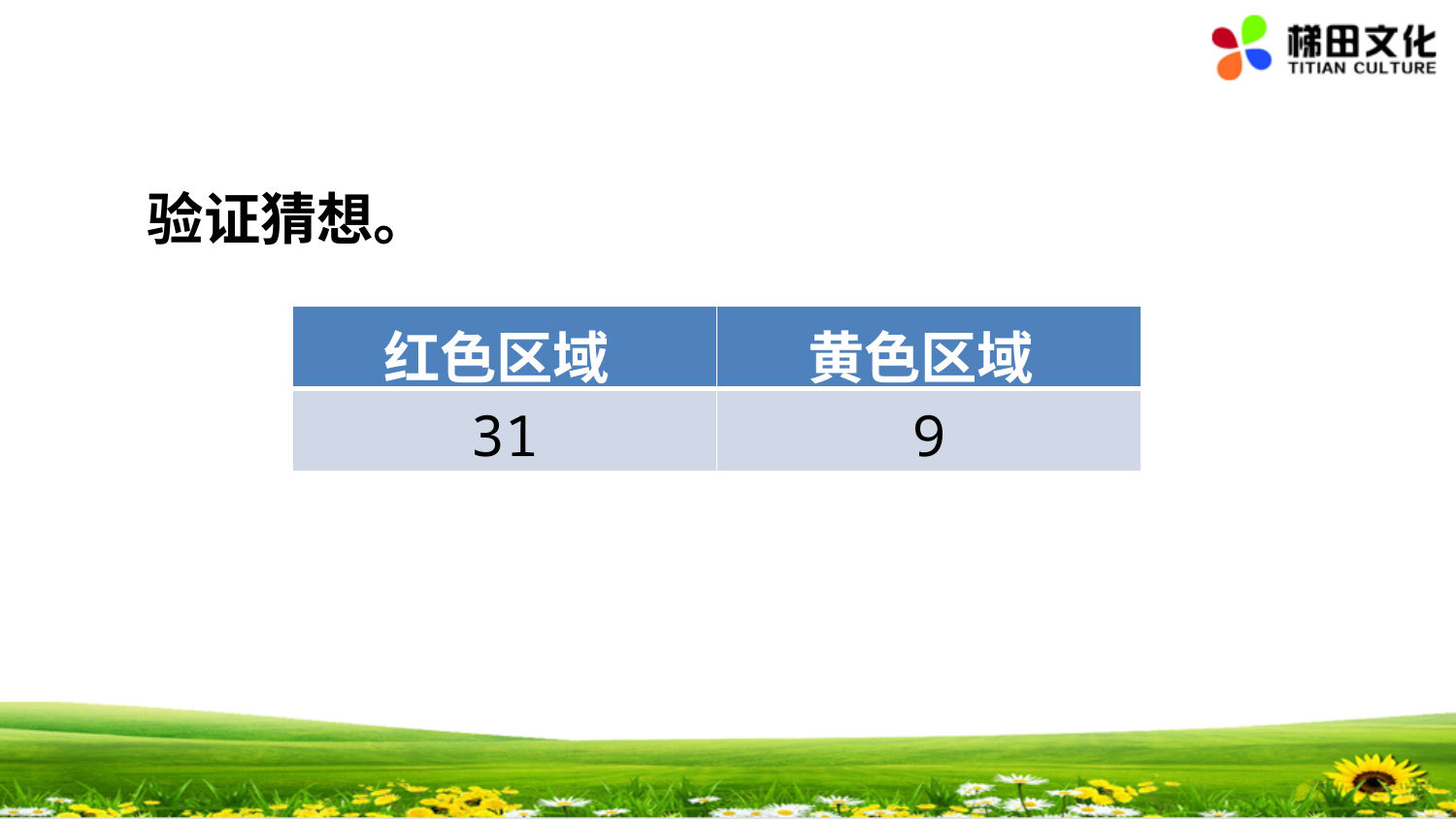

验证猜想。
| 红色区域(次) | 黄色区域(次) |
| --- | --- |
| 31 | 9 |